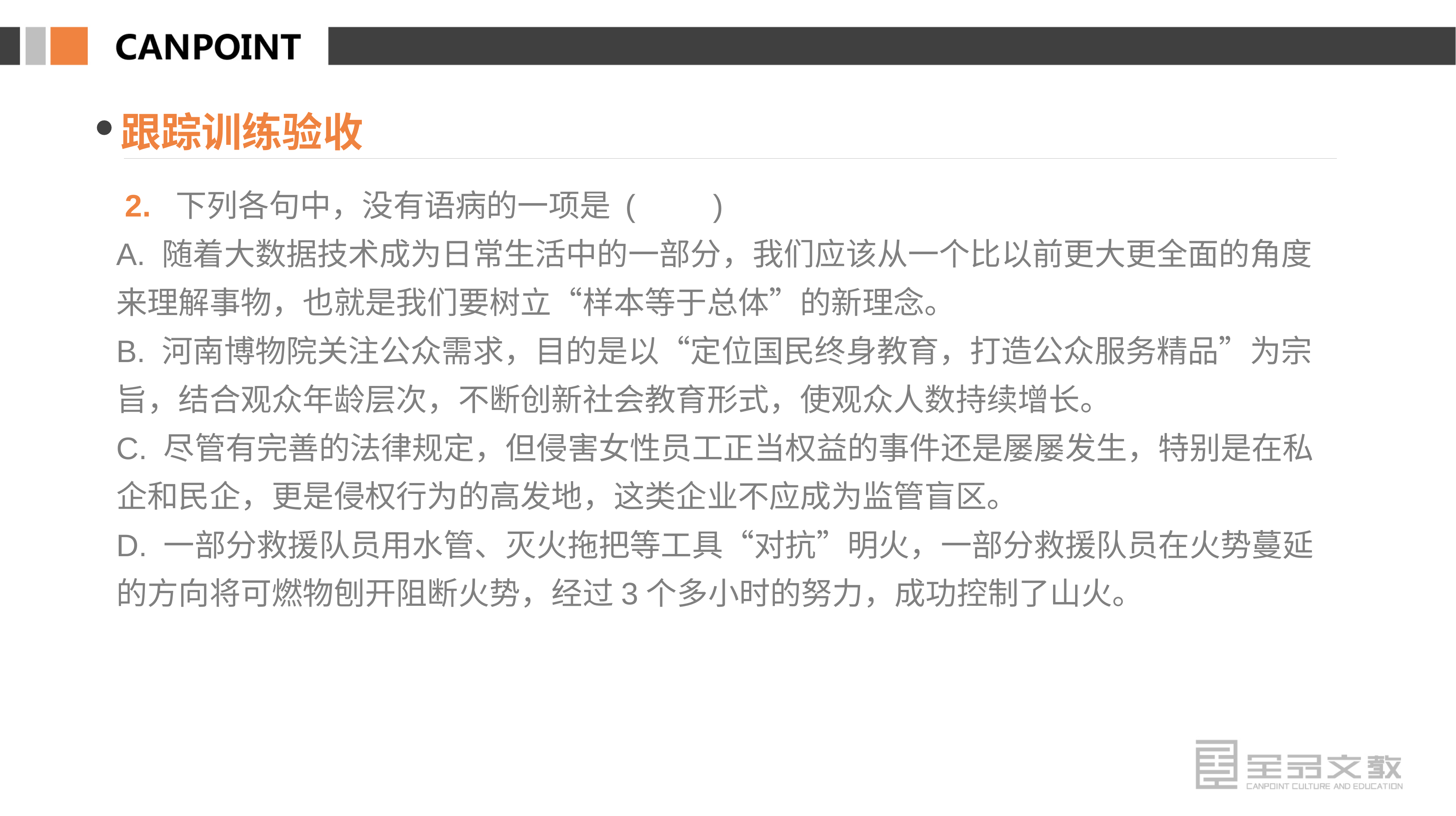

跟踪训练验收

 2.  下列各句中，没有语病的一项是 (　　)
A. 随着大数据技术成为日常生活中的一部分，我们应该从一个比以前更大更全面的角度来理解事物，也就是我们要树立“样本等于总体”的新理念。
B. 河南博物院关注公众需求，目的是以“定位国民终身教育，打造公众服务精品”为宗旨，结合观众年龄层次，不断创新社会教育形式，使观众人数持续增长。
C. 尽管有完善的法律规定，但侵害女性员工正当权益的事件还是屡屡发生，特别是在私企和民企，更是侵权行为的高发地，这类企业不应成为监管盲区。
D. 一部分救援队员用水管、灭火拖把等工具“对抗”明火，一部分救援队员在火势蔓延的方向将可燃物刨开阻断火势，经过3个多小时的努力，成功控制了山火。